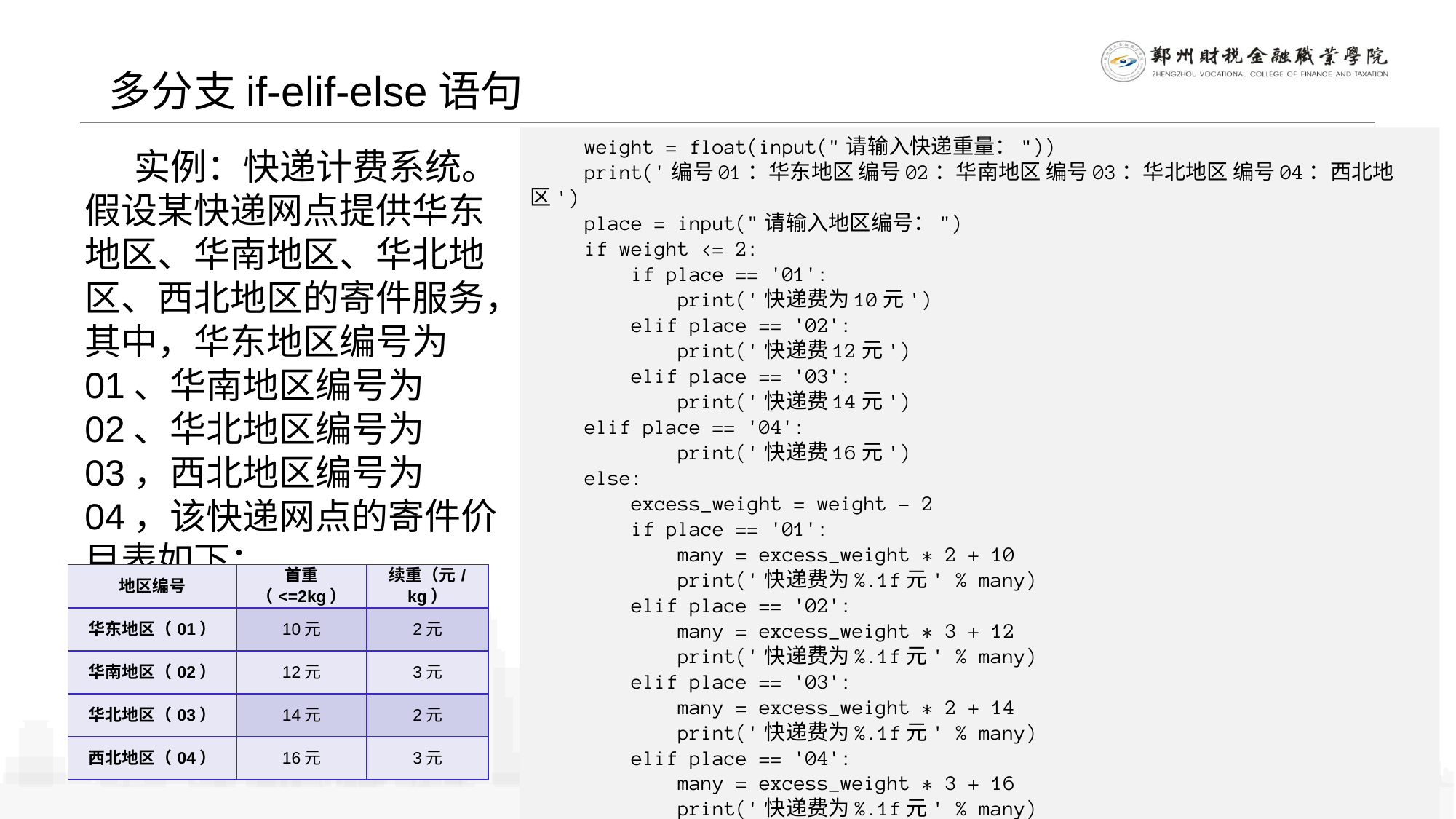

多分支if-elif-else语句
weight = float(input("请输入快递重量："))
print('编号01：华东地区 编号02：华南地区 编号03：华北地区 编号04：西北地区')
place = input("请输入地区编号：")
if weight <= 2:
    if place == '01':
        print('快递费为10元')
    elif place == '02':
        print('快递费12元')
    elif place == '03':
        print('快递费14元')
elif place == '04':
        print('快递费16元')
else:
    excess_weight = weight - 2
    if place == '01':
        many = excess_weight * 2 + 10
        print('快递费为%.1f元' % many)
    elif place == '02':
        many = excess_weight * 3 + 12
        print('快递费为%.1f元' % many)
    elif place == '03':
        many = excess_weight * 2 + 14
        print('快递费为%.1f元' % many)
    elif place == '04':
        many = excess_weight * 3 + 16
        print('快递费为%.1f元' % many)
     实例：快递计费系统。假设某快递网点提供华东地区、华南地区、华北地区、西北地区的寄件服务，其中，华东地区编号为01、华南地区编号为02、华北地区编号为03，西北地区编号为04，该快递网点的寄件价目表如下：

| 地区编号 | 首重（<=2kg） | 续重（元/kg） |
| --- | --- | --- |
| 华东地区（01） | 10元 | 2元 |
| 华南地区（02） | 12元 | 3元 |
| 华北地区（03） | 14元 | 2元 |
| 西北地区（04） | 16元 | 3元 |